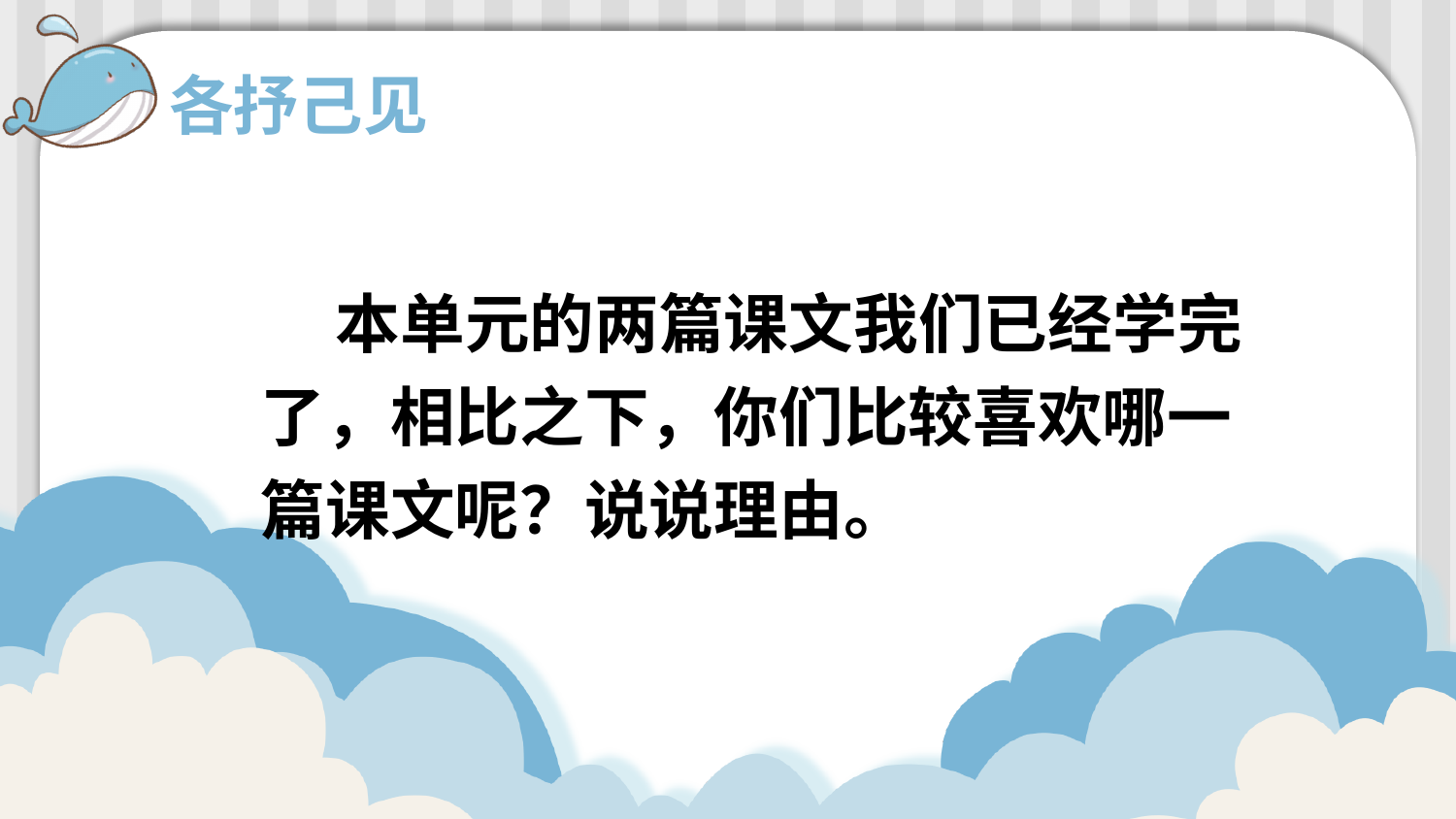

各抒己见
    本单元的两篇课文我们已经学完了，相比之下，你们比较喜欢哪一篇课文呢？说说理由。